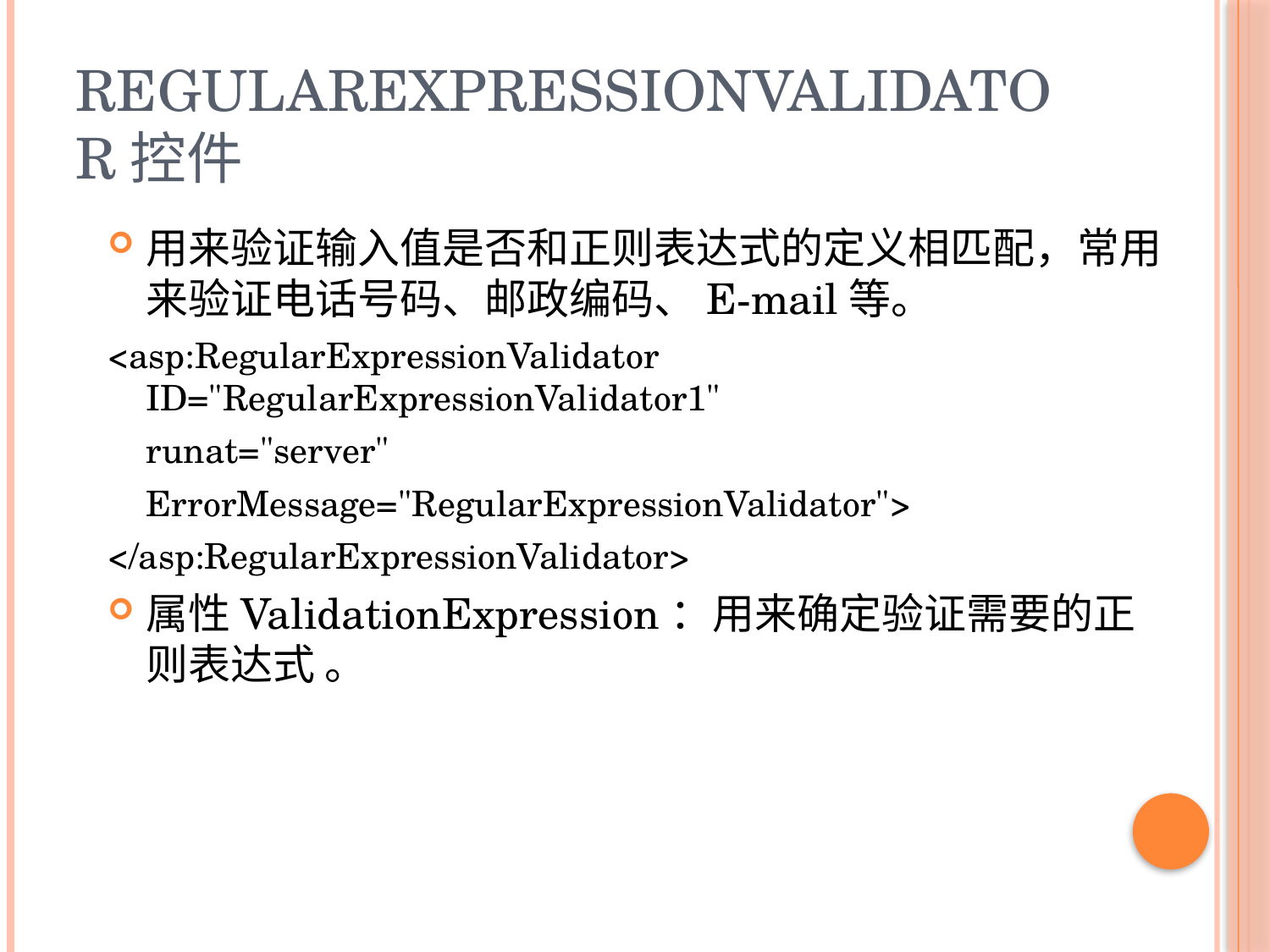

# RegularExpressionValidator控件
用来验证输入值是否和正则表达式的定义相匹配，常用来验证电话号码、邮政编码、E-mail等。
<asp:RegularExpressionValidator ID="RegularExpressionValidator1"
	runat="server"
	ErrorMessage="RegularExpressionValidator">
</asp:RegularExpressionValidator>
属性ValidationExpression：用来确定验证需要的正则表达式 。
89